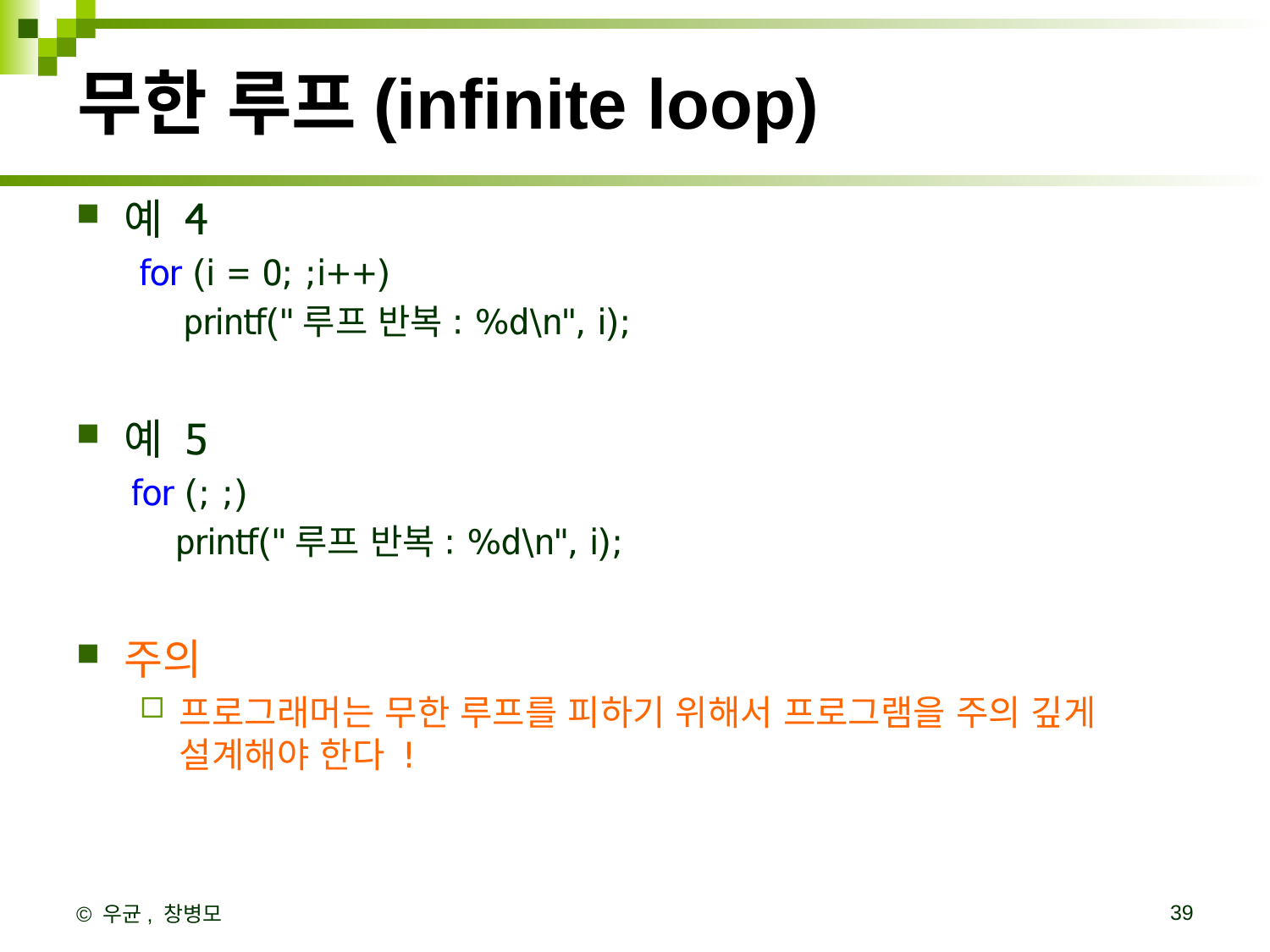

# 무한 루프(infinite loop)
예 4
for (i = 0; ;i++)
    printf("루프 반복: %d\n", i);

예 5
for (; ;)
    printf("루프 반복: %d\n", i);

주의
프로그래머는 무한 루프를 피하기 위해서 프로그램을 주의 깊게 설계해야 한다 !

© 우균, 창병모
39